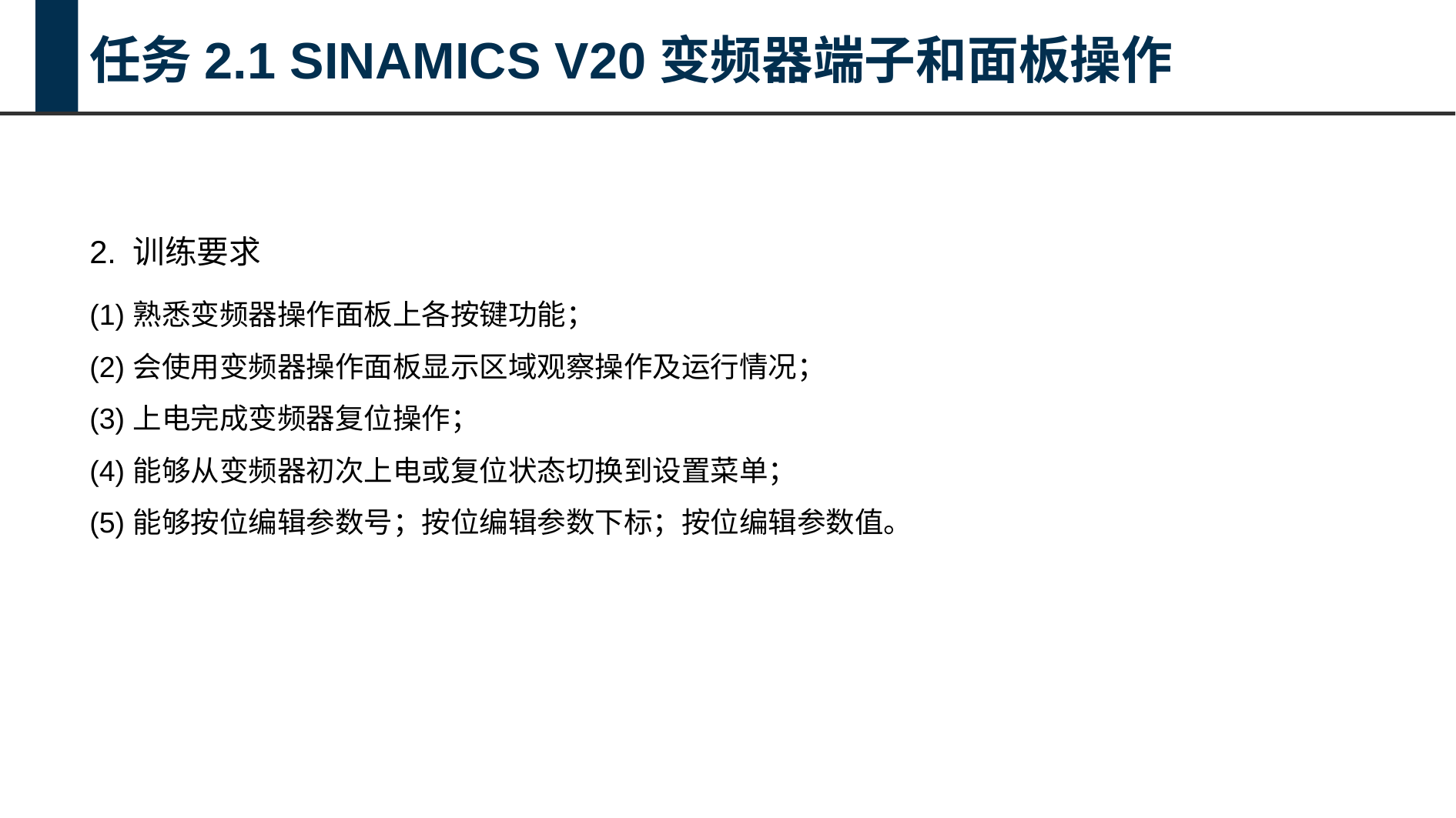

任务2.1 SINAMICS V20变频器端子和面板操作
2. 训练要求
熟悉变频器操作面板上各按键功能；
会使用变频器操作面板显示区域观察操作及运行情况；
上电完成变频器复位操作；
能够从变频器初次上电或复位状态切换到设置菜单；
能够按位编辑参数号；按位编辑参数下标；按位编辑参数值。